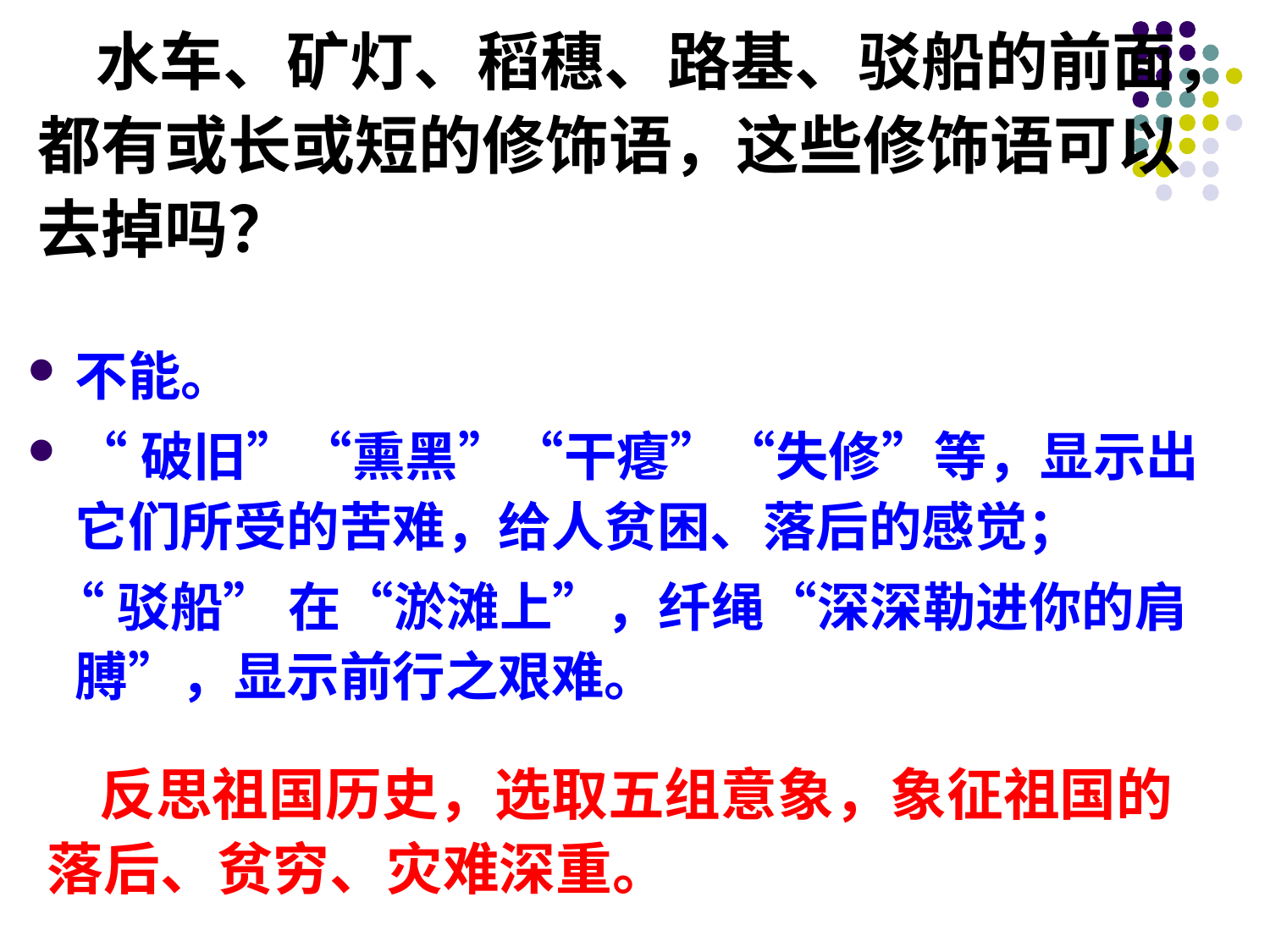

# 水车、矿灯、稻穗、路基、驳船的前面，都有或长或短的修饰语，这些修饰语可以去掉吗？

不能。
“破旧”“熏黑”“干瘪”“失修”等，显示出它们所受的苦难，给人贫困、落后的感觉；
  “驳船” 在“淤滩上”，纤绳“深深勒进你的肩膊”，显示前行之艰难。
   反思祖国历史，选取五组意象，象征祖国的
落后、贫穷、灾难深重。